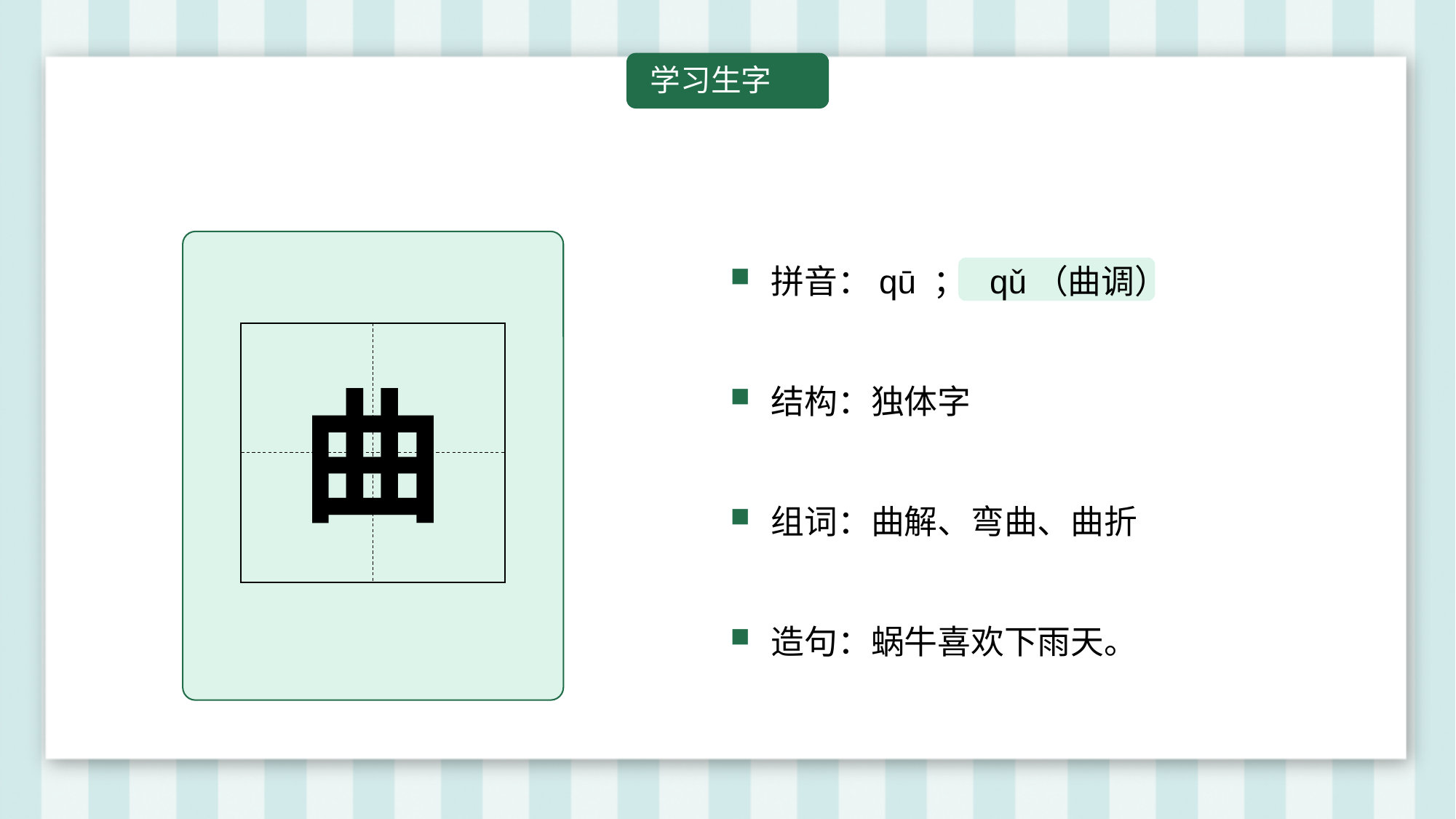

学习生字

曲
拼音：qū ；  qǔ（曲调）

结构：独体字

组词：曲解、弯曲、曲折

造句：蜗牛喜欢下雨天。